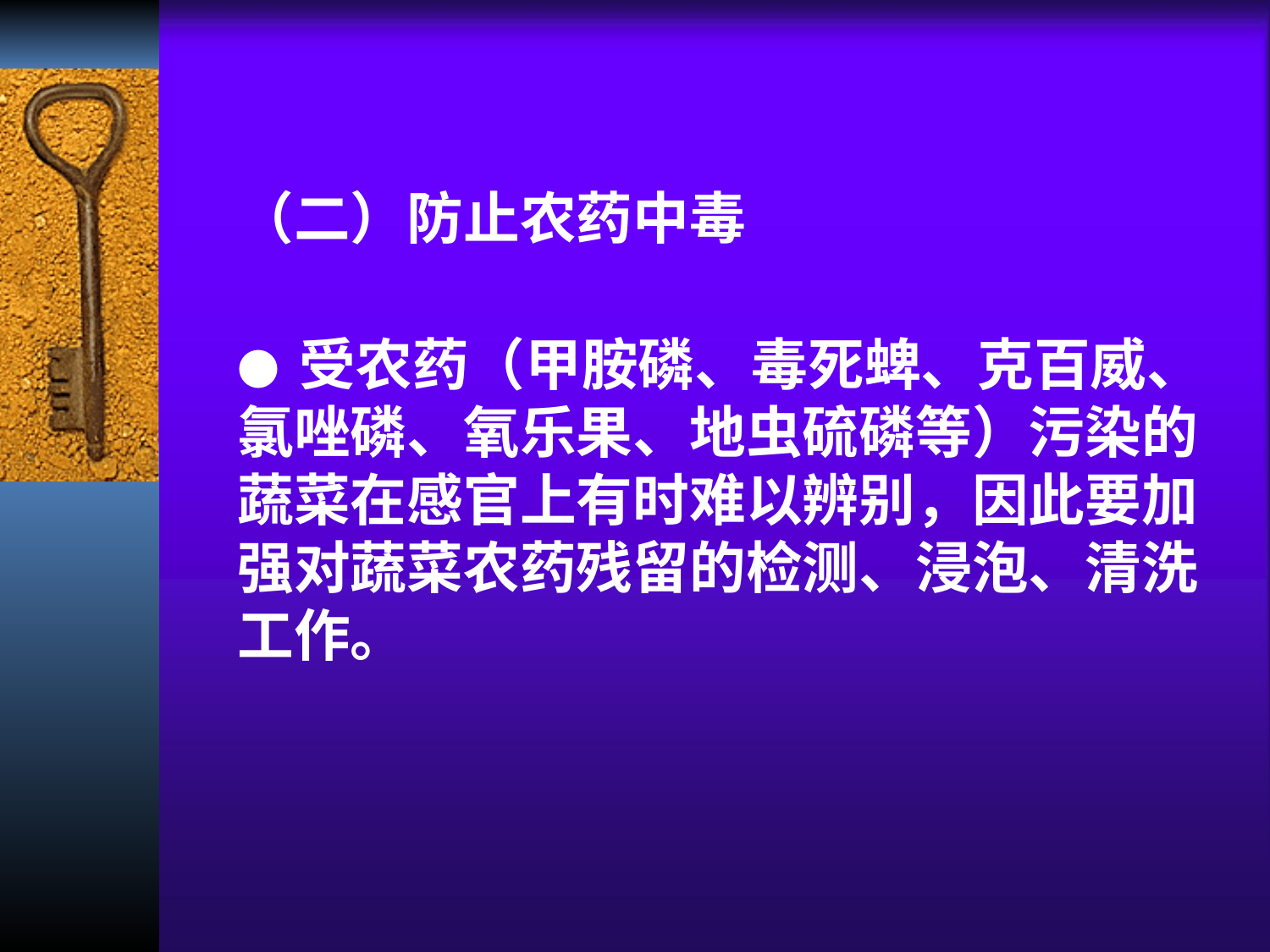

（二）防止农药中毒

● 受农药（甲胺磷、毒死蜱、克百威、氯唑磷、氧乐果、地虫硫磷等）污染的蔬菜在感官上有时难以辨别，因此要加强对蔬菜农药残留的检测、浸泡、清洗工作。